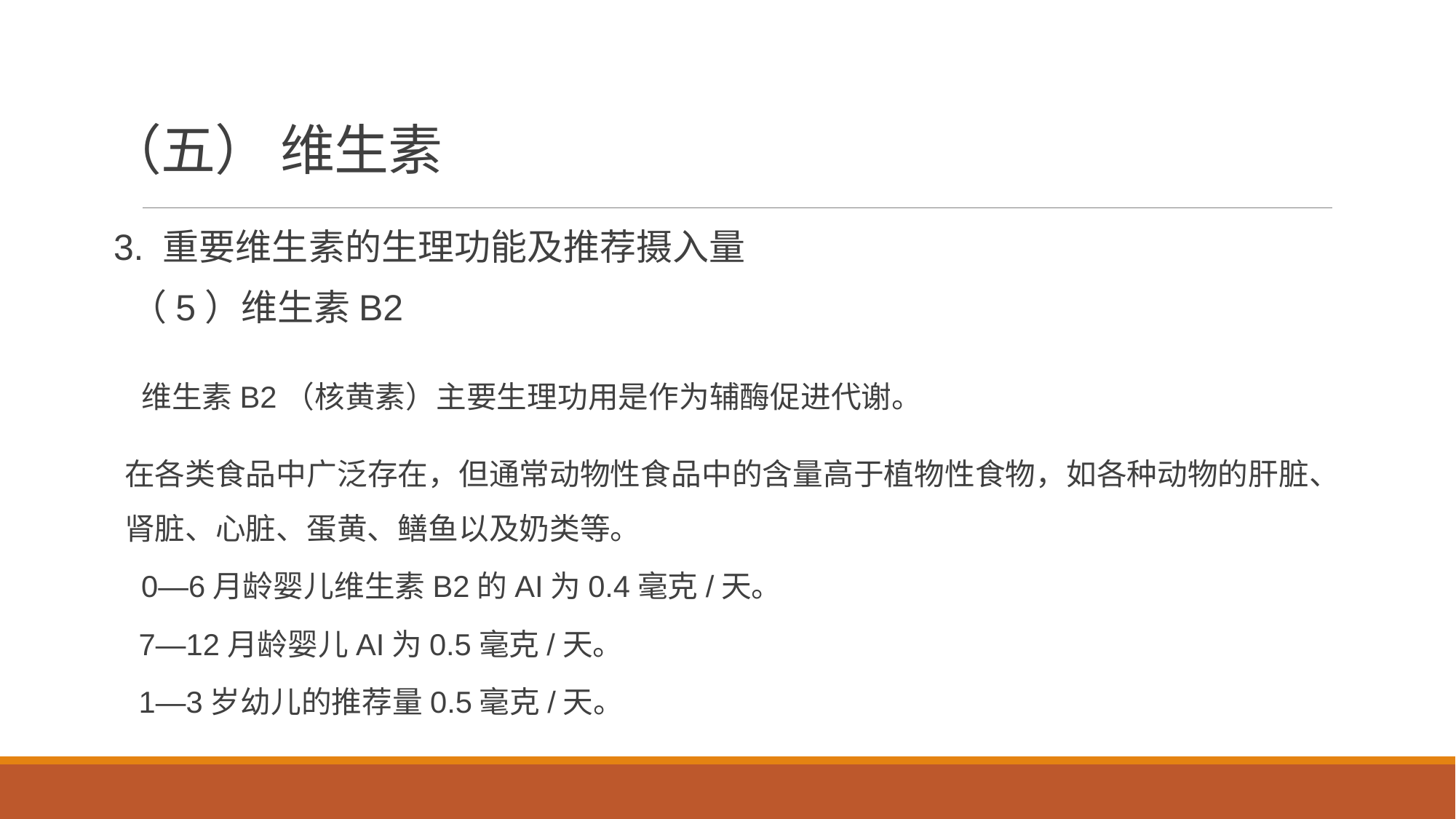

# （五） 维生素

3. 重要维生素的生理功能及推荐摄入量
 （5）维生素B2
 维生素B2（核黄素）主要生理功用是作为辅酶促进代谢。
在各类食品中广泛存在，但通常动物性食品中的含量高于植物性食物，如各种动物的肝脏、肾脏、心脏、蛋黄、鳝鱼以及奶类等。
  0—6月龄婴儿维生素B2的AI为0.4毫克/天。
   7—12月龄婴儿AI为0.5毫克/天。
   1—3岁幼儿的推荐量0.5毫克/天。